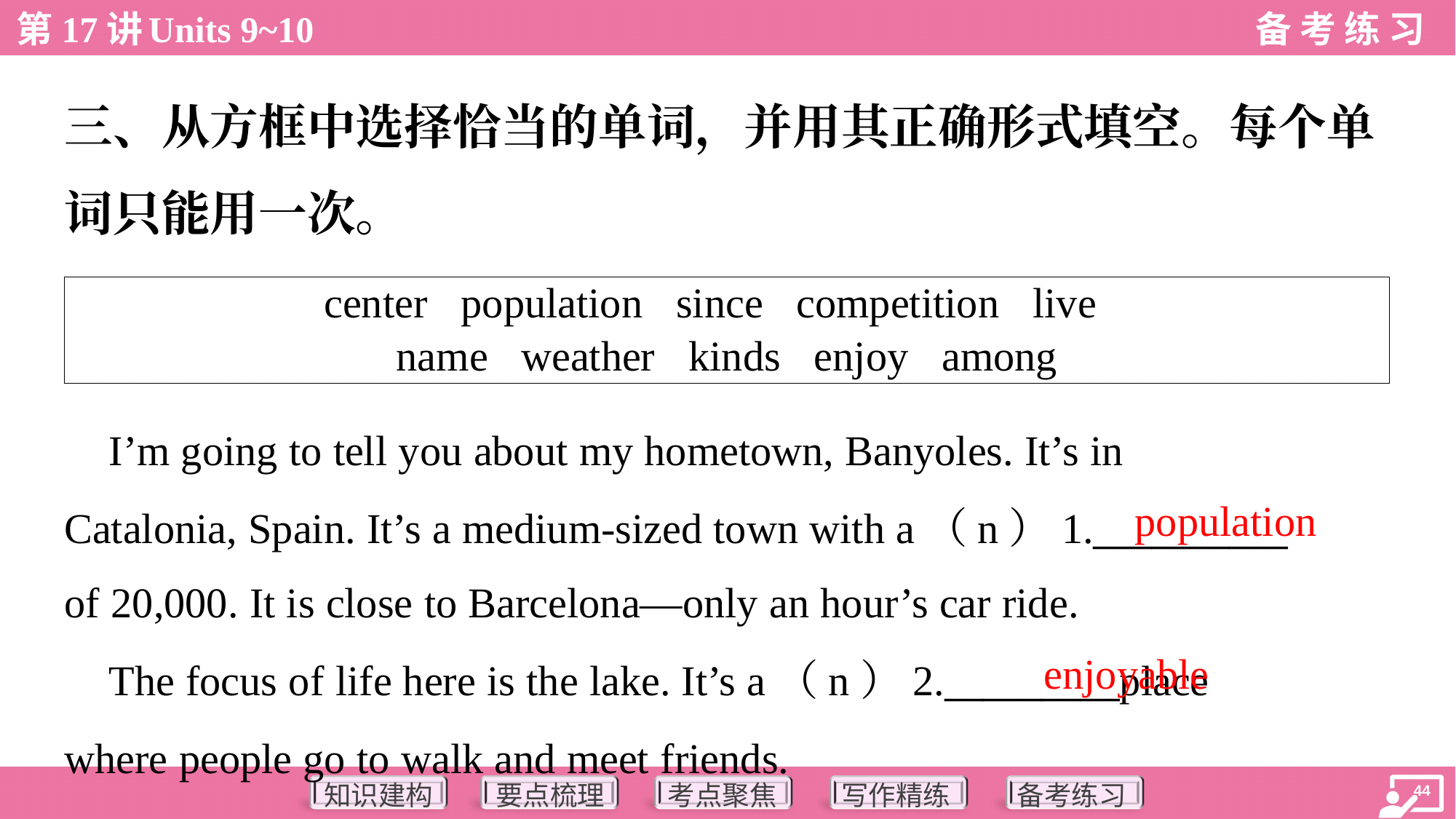

三、从方框中选择恰当的单词，并用其正确形式填空。每个单
词只能用一次。
| center population since competition live name weather kinds enjoy among |
| --- |
    I’m going to tell you about my hometown, Banyoles. It’s in
Catalonia, Spain. It’s a medium-sized town with a（n）1.__________
of 20,000. It is close to Barcelona—only an hour’s car ride.
population
enjoyable
    The focus of life here is the lake. It’s a（n）2._________place
where people go to walk and meet friends.